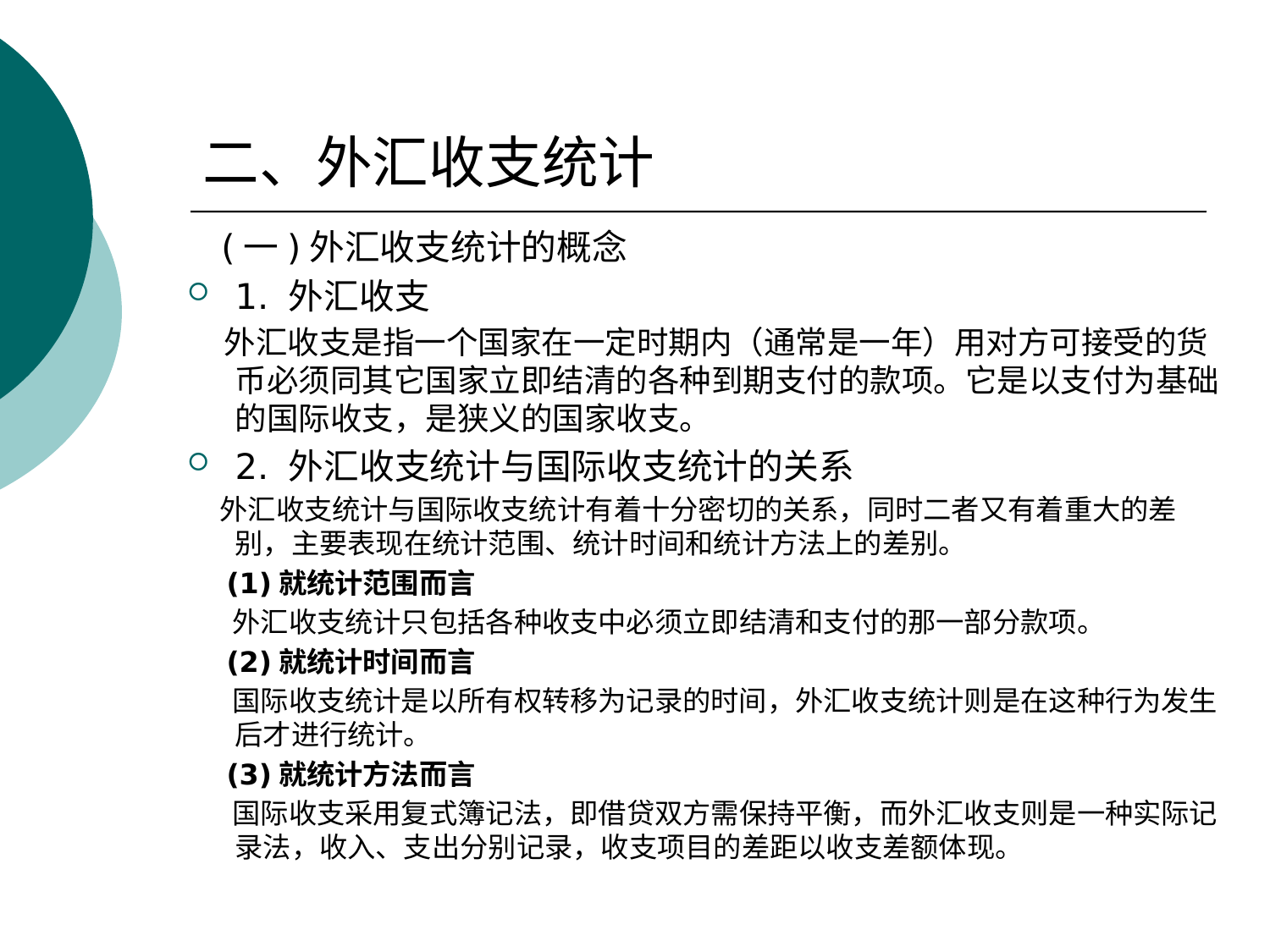

# 二、外汇收支统计
   (一)外汇收支统计的概念
1. 外汇收支
    外汇收支是指一个国家在一定时期内（通常是一年）用对方可接受的货币必须同其它国家立即结清的各种到期支付的款项。它是以支付为基础的国际收支，是狭义的国家收支。
2. 外汇收支统计与国际收支统计的关系
    外汇收支统计与国际收支统计有着十分密切的关系，同时二者又有着重大的差别，主要表现在统计范围、统计时间和统计方法上的差别。
    (1)就统计范围而言
      外汇收支统计只包括各种收支中必须立即结清和支付的那一部分款项。
    (2)就统计时间而言
      国际收支统计是以所有权转移为记录的时间，外汇收支统计则是在这种行为发生后才进行统计。
    (3)就统计方法而言
      国际收支采用复式簿记法，即借贷双方需保持平衡，而外汇收支则是一种实际记录法，收入、支出分别记录，收支项目的差距以收支差额体现。